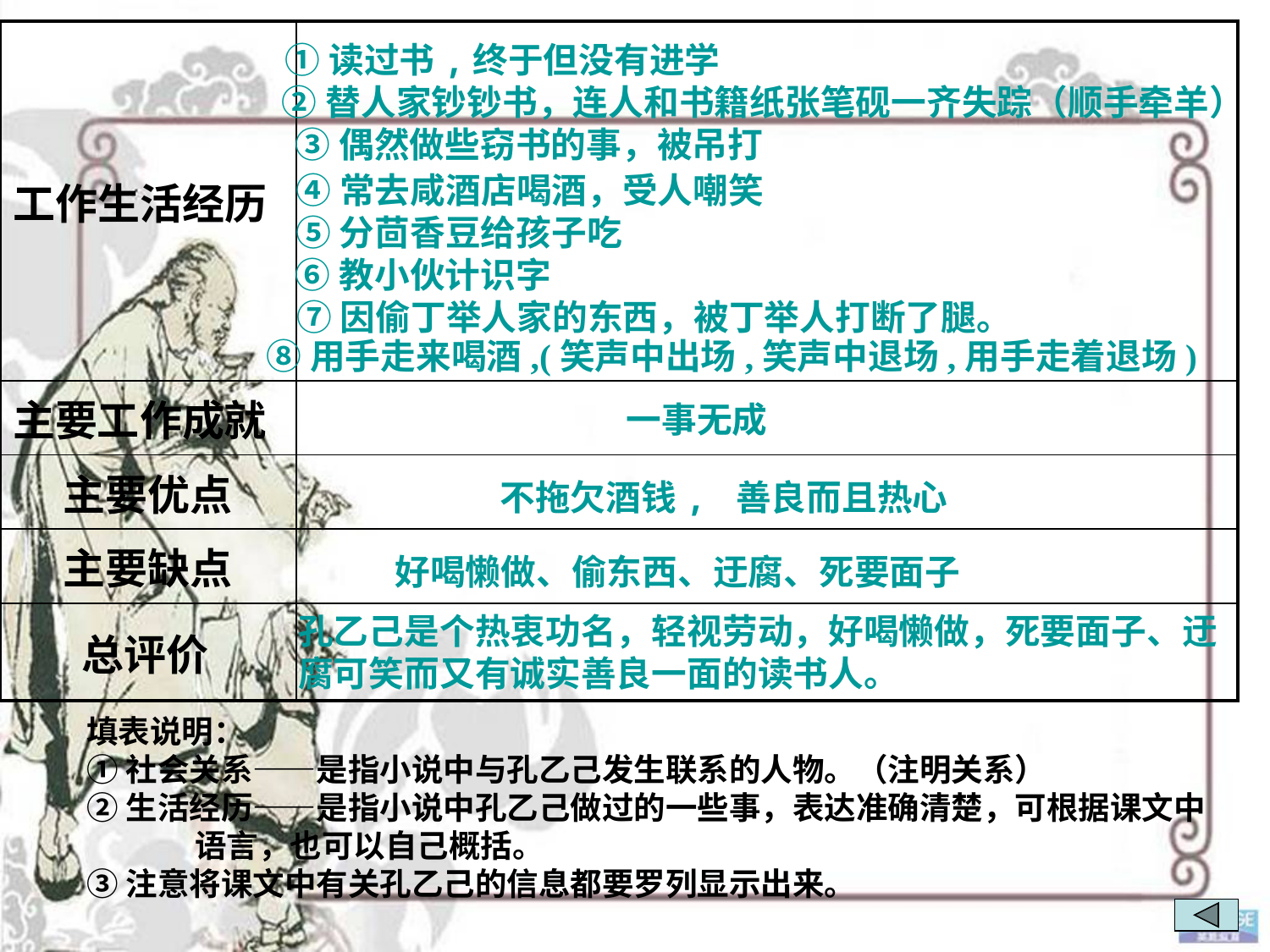

| 工作生活经历 |  |
| --- | --- |
| 主要工作成就 |  |
| 主要优点 |  |
| 主要缺点 |  |
| 总评价 |  |
①读过书,终于但没有进学
    ②替人家钞钞书，连人和书籍纸张笔砚一齐失踪（顺手牵羊）
③偶然做些窃书的事，被吊打
④常去咸酒店喝酒，受人嘲笑
⑤分茴香豆给孩子吃
⑥教小伙计识字
⑦因偷丁举人家的东西，被丁举人打断了腿。
⑧用手走来喝酒,(笑声中出场,笑声中退场,用手走着退场)
一事无成
不拖欠酒钱, 善良而且热心
好喝懒做、偷东西、迂腐、死要面子
孔乙己是个热衷功名，轻视劳动，好喝懒做，死要面子、迂腐可笑而又有诚实善良一面的读书人。
填表说明：
①社会关系——是指小说中与孔乙己发生联系的人物。（注明关系）
②生活经历——是指小说中孔乙己做过的一些事，表达准确清楚，可根据课文中
              语言，也可以自己概括。
③注意将课文中有关孔乙己的信息都要罗列显示出来。